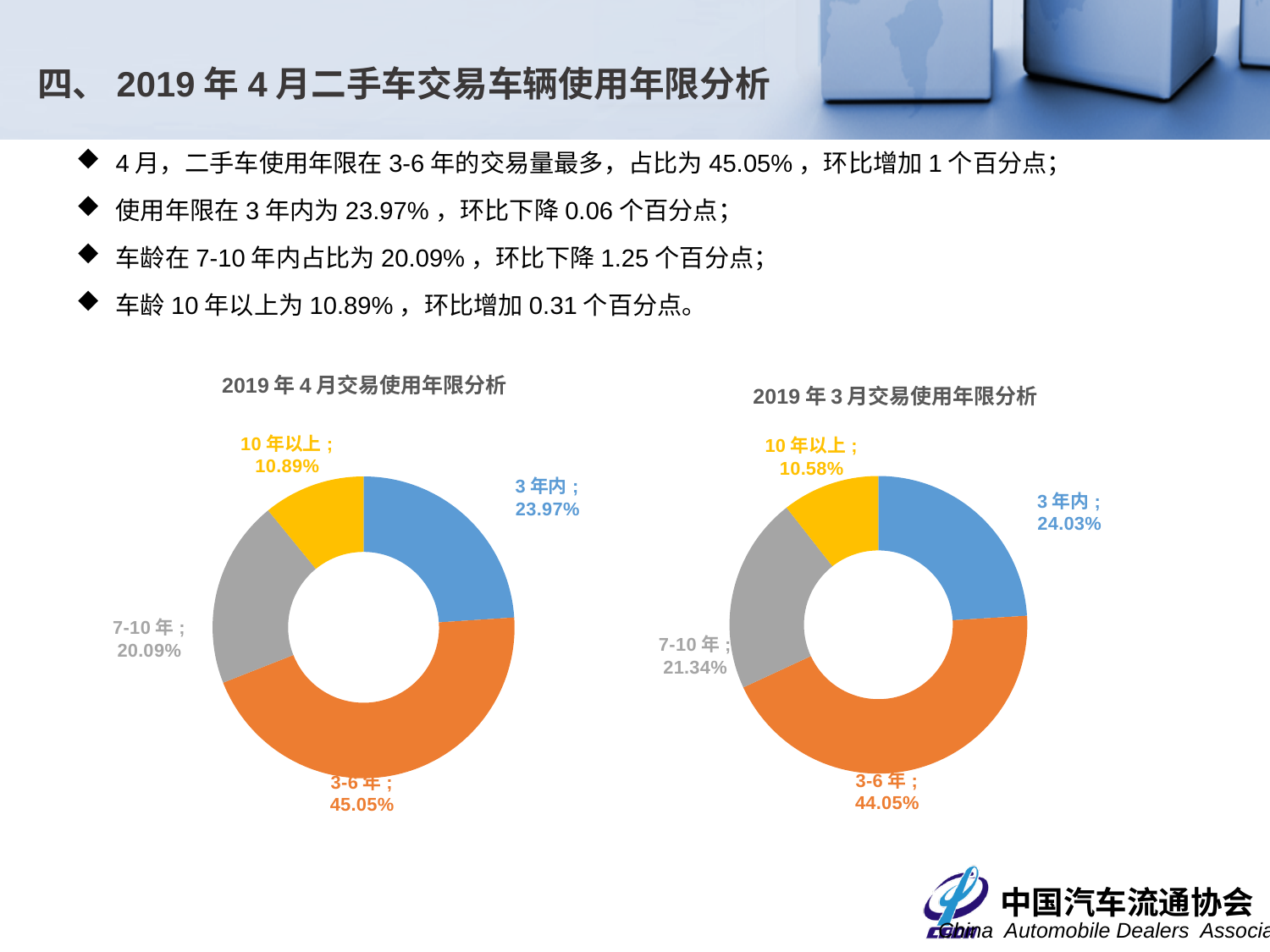

# 四、2019年4月二手车交易车辆使用年限分析
4月，二手车使用年限在3-6年的交易量最多，占比为45.05%，环比增加1个百分点；
使用年限在3年内为23.97%，环比下降0.06个百分点；
车龄在7-10年内占比为20.09%，环比下降1.25个百分点；
车龄10年以上为10.89%，环比增加0.31个百分点。

### Chart: 2019年4月交易使用年限分析

| Category | 交易数量 |
|---|---|
| 3年内 | 0.23965694876969476 |
| 3-6年 | 0.45052418008107364 |
| 7-10年 | 0.20092834053923042 |
| 10年以上 | 0.10889053061000119 |

### Chart: 2019年3月交易使用年限分析

| Category | 交易数量 |
|---|---|
| 3年内 | 0.24033630915494927 |
| 3-6年 | 0.44051301938615184 |
| 7-10年 | 0.21338919828727007 |
| 10年以上 | 0.10576147317162882 |